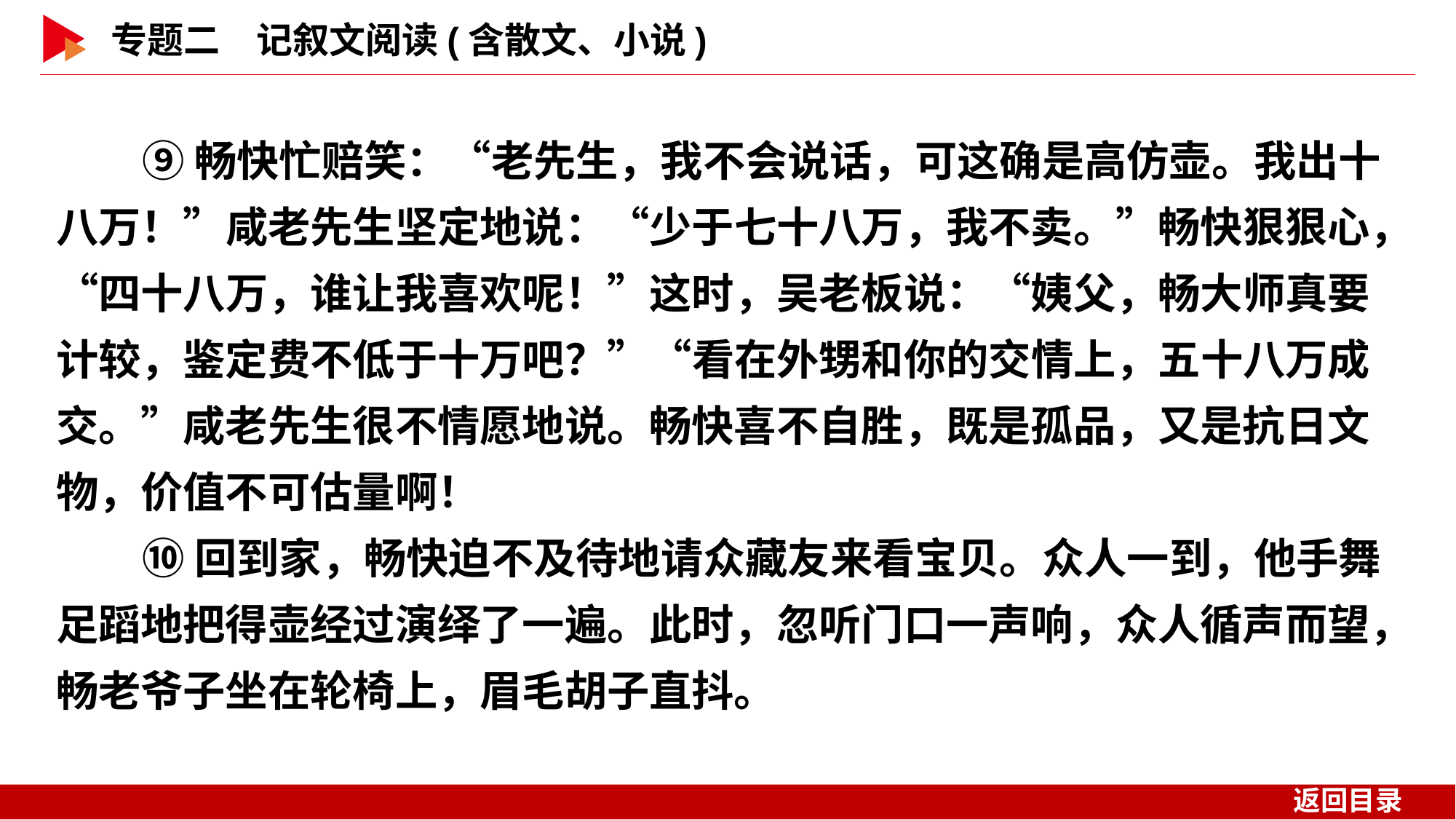

⑨畅快忙赔笑：“老先生，我不会说话，可这确是高仿壶。我出十八万！”咸老先生坚定地说：“少于七十八万，我不卖。”畅快狠狠心，“四十八万，谁让我喜欢呢！”这时，吴老板说：“姨父，畅大师真要计较，鉴定费不低于十万吧？”“看在外甥和你的交情上，五十八万成交。”咸老先生很不情愿地说。畅快喜不自胜，既是孤品，又是抗日文物，价值不可估量啊！
⑩回到家，畅快迫不及待地请众藏友来看宝贝。众人一到，他手舞足蹈地把得壶经过演绎了一遍。此时，忽听门口一声响，众人循声而望，畅老爷子坐在轮椅上，眉毛胡子直抖。